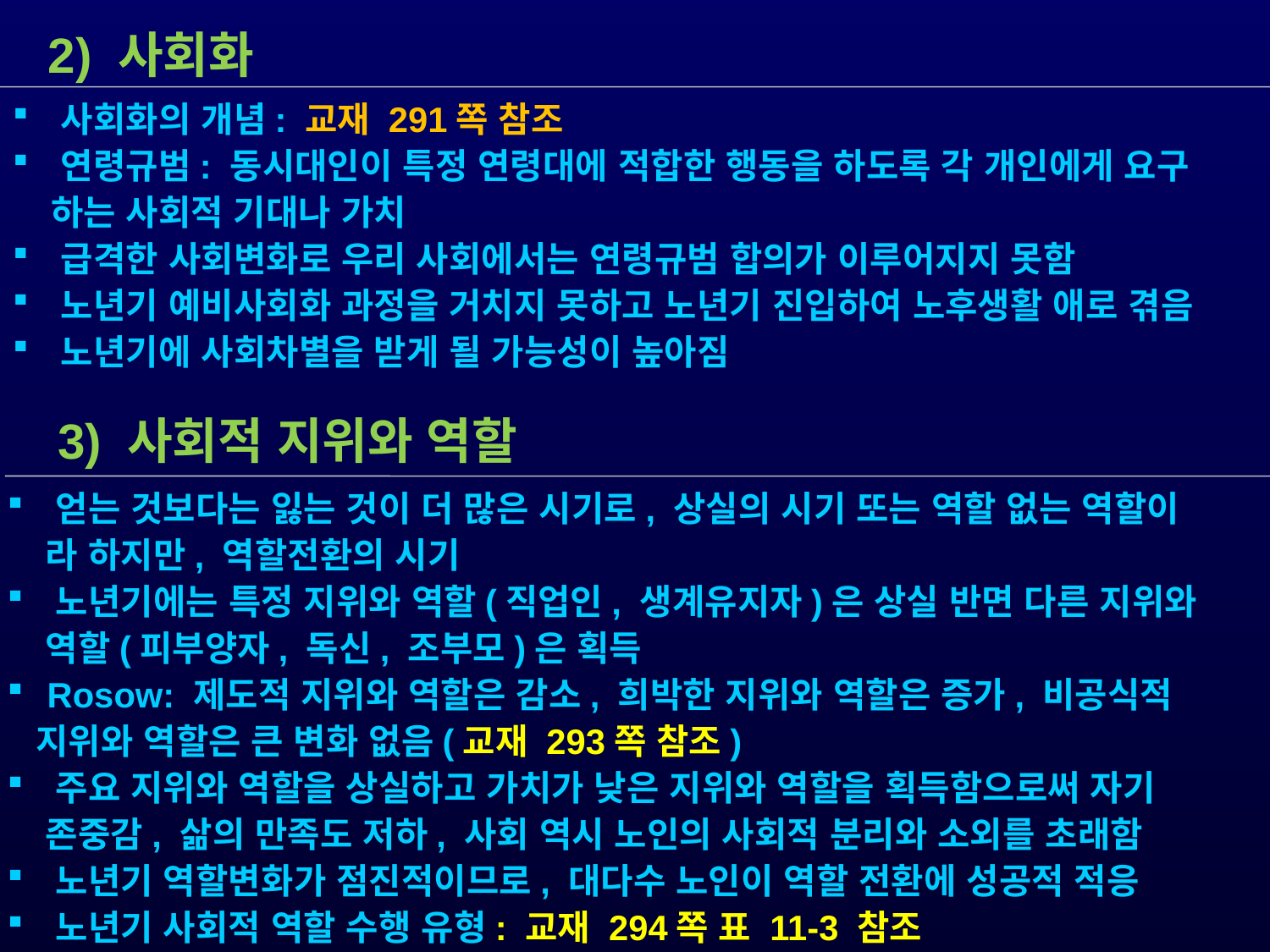

2) 사회화
 사회화의 개념: 교재 291쪽 참조
 연령규범: 동시대인이 특정 연령대에 적합한 행동을 하도록 각 개인에게 요구
   하는 사회적 기대나 가치
 급격한 사회변화로 우리 사회에서는 연령규범 합의가 이루어지지 못함
 노년기 예비사회화 과정을 거치지 못하고 노년기 진입하여 노후생활 애로 겪음
 노년기에 사회차별을 받게 될 가능성이 높아짐

  3) 사회적 지위와 역할
 얻는 것보다는 잃는 것이 더 많은 시기로, 상실의 시기 또는 역할 없는 역할이
   라 하지만, 역할전환의 시기
 노년기에는 특정 지위와 역할(직업인, 생계유지자)은 상실 반면 다른 지위와
   역할(피부양자, 독신, 조부모)은 획득
 Rosow: 제도적 지위와 역할은 감소, 희박한 지위와 역할은 증가, 비공식적
  지위와 역할은 큰 변화 없음(교재 293쪽 참조)
 주요 지위와 역할을 상실하고 가치가 낮은 지위와 역할을 획득함으로써 자기
   존중감, 삶의 만족도 저하, 사회 역시 노인의 사회적 분리와 소외를 초래함
 노년기 역할변화가 점진적이므로, 대다수 노인이 역할 전환에 성공적 적응
 노년기 사회적 역할 수행 유형: 교재 294쪽 표 11-3 참조